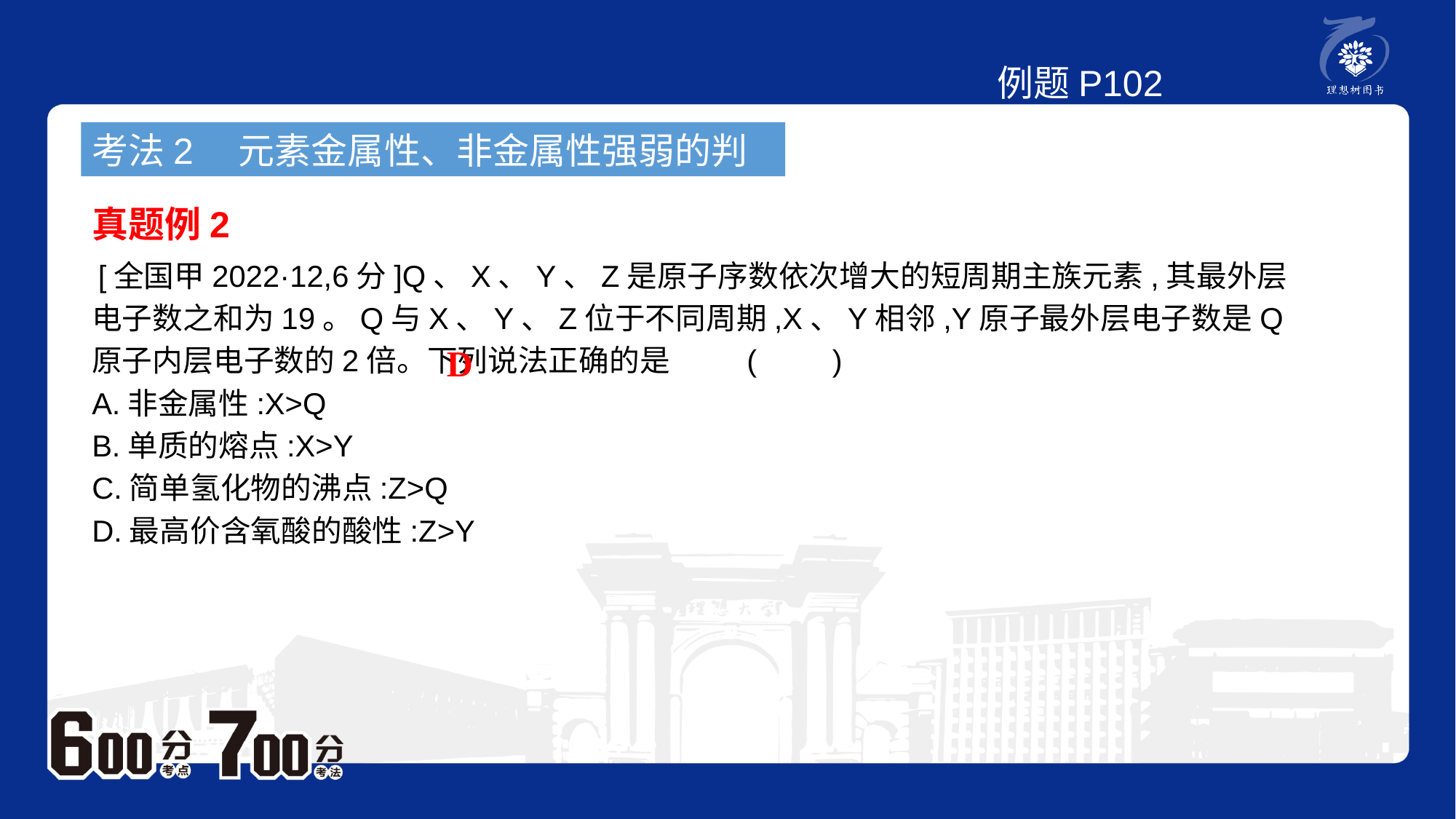

例题P102
考法2　元素金属性、非金属性强弱的判断
真题例2
 [全国甲2022·12,6分]Q、X、Y、Z是原子序数依次增大的短周期主族元素,其最外层电子数之和为19。Q与X、Y、Z位于不同周期,X、Y相邻,Y原子最外层电子数是Q原子内层电子数的2倍。下列说法正确的是	(　　)
A.非金属性:X>Q
B.单质的熔点:X>Y
C.简单氢化物的沸点:Z>Q
D.最高价含氧酸的酸性:Z>Y
D